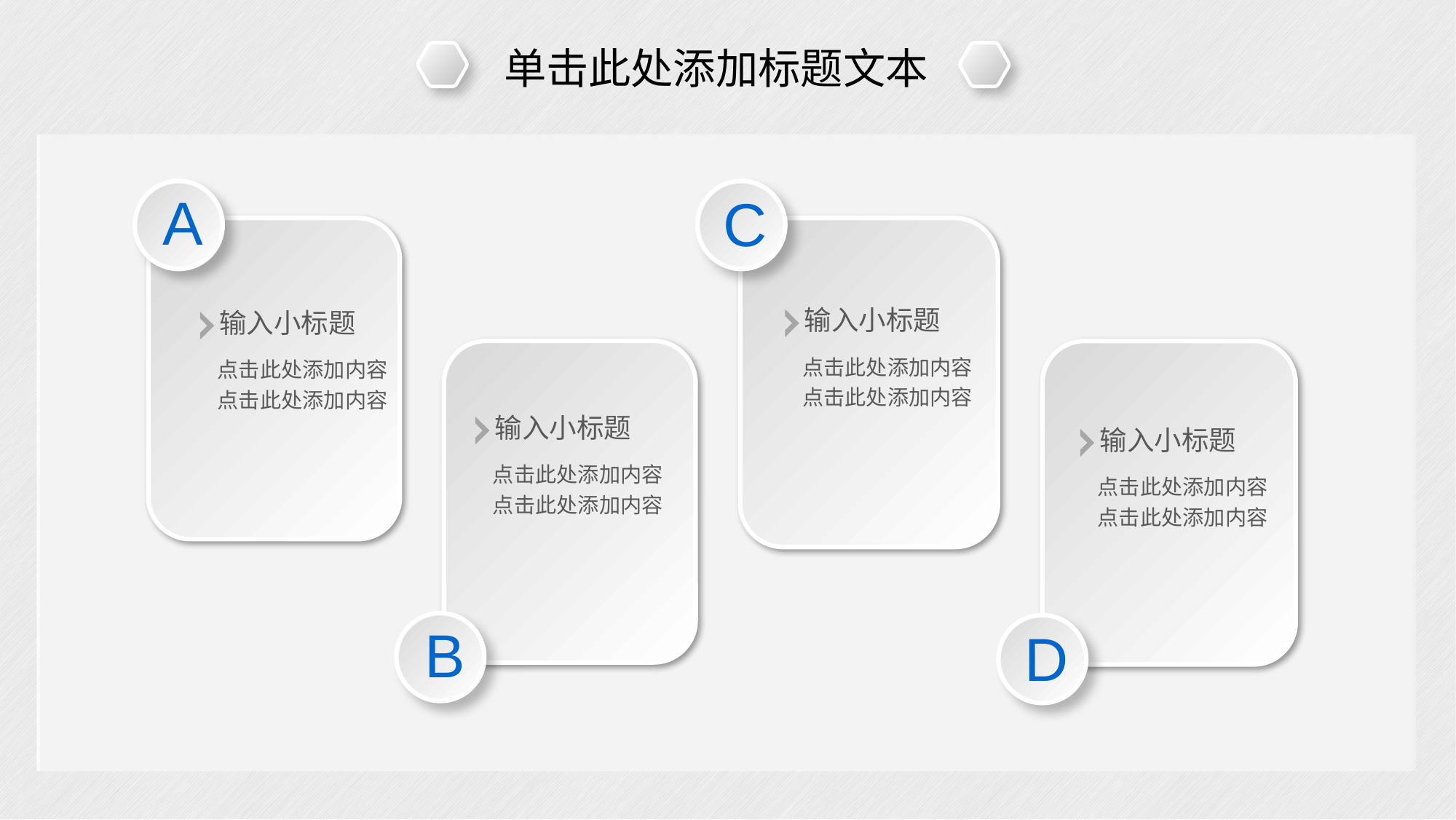

单击此处添加标题文本

A
C

输入小标题

点击此处添加内容
点击此处添加内容
输入小标题

点击此处添加内容
点击此处添加内容

输入小标题

点击此处添加内容
点击此处添加内容
输入小标题

点击此处添加内容
点击此处添加内容
B

D